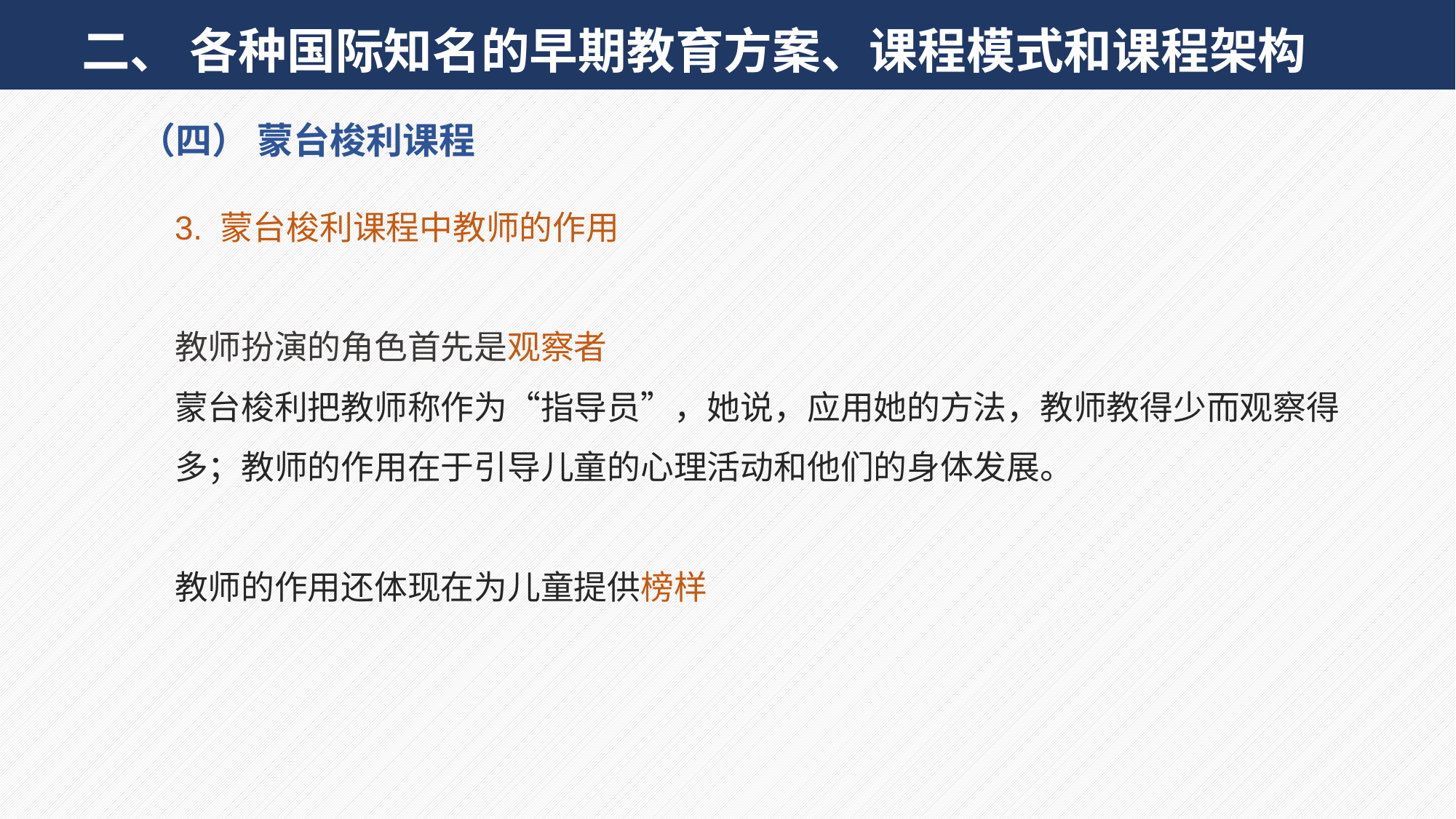

二、 各种国际知名的早期教育方案、课程模式和课程架构
（四） 蒙台梭利课程
3. 蒙台梭利课程中教师的作用

教师扮演的角色首先是观察者
蒙台梭利把教师称作为“指导员”，她说，应用她的方法，教师教得少而观察得多；教师的作用在于引导儿童的心理活动和他们的身体发展。

教师的作用还体现在为儿童提供榜样